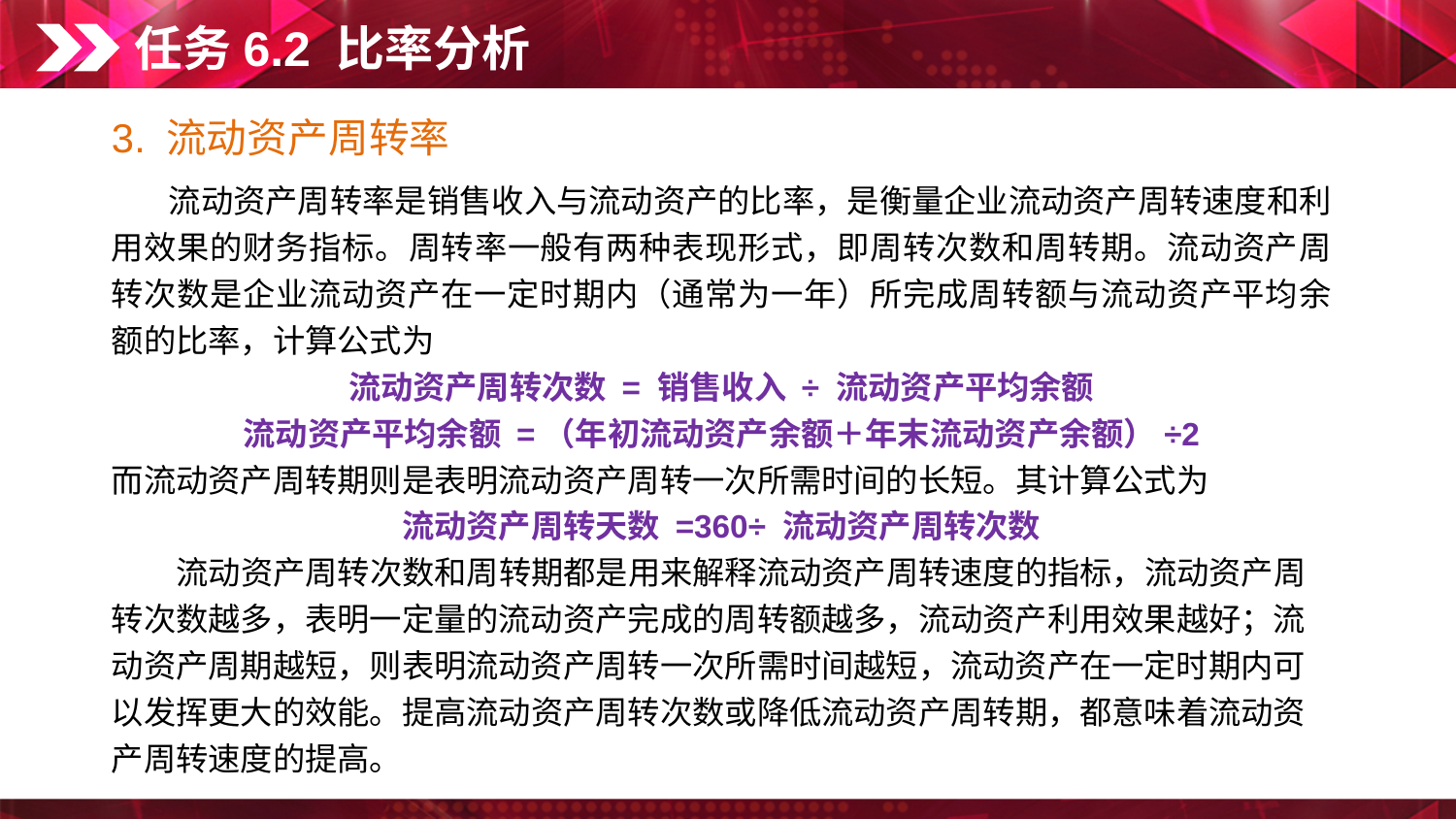

任务6.2 比率分析

3. 流动资产周转率
　　流动资产周转率是销售收入与流动资产的比率，是衡量企业流动资产周转速度和利用效果的财务指标。周转率一般有两种表现形式，即周转次数和周转期。流动资产周转次数是企业流动资产在一定时期内（通常为一年）所完成周转额与流动资产平均余额的比率，计算公式为
流动资产周转次数 = 销售收入 ÷ 流动资产平均余额
流动资产平均余额 =（年初流动资产余额＋年末流动资产余额）÷2
而流动资产周转期则是表明流动资产周转一次所需时间的长短。其计算公式为
流动资产周转天数 =360÷ 流动资产周转次数
　　流动资产周转次数和周转期都是用来解释流动资产周转速度的指标，流动资产周转次数越多，表明一定量的流动资产完成的周转额越多，流动资产利用效果越好；流动资产周期越短，则表明流动资产周转一次所需时间越短，流动资产在一定时期内可以发挥更大的效能。提高流动资产周转次数或降低流动资产周转期，都意味着流动资产周转速度的提高。